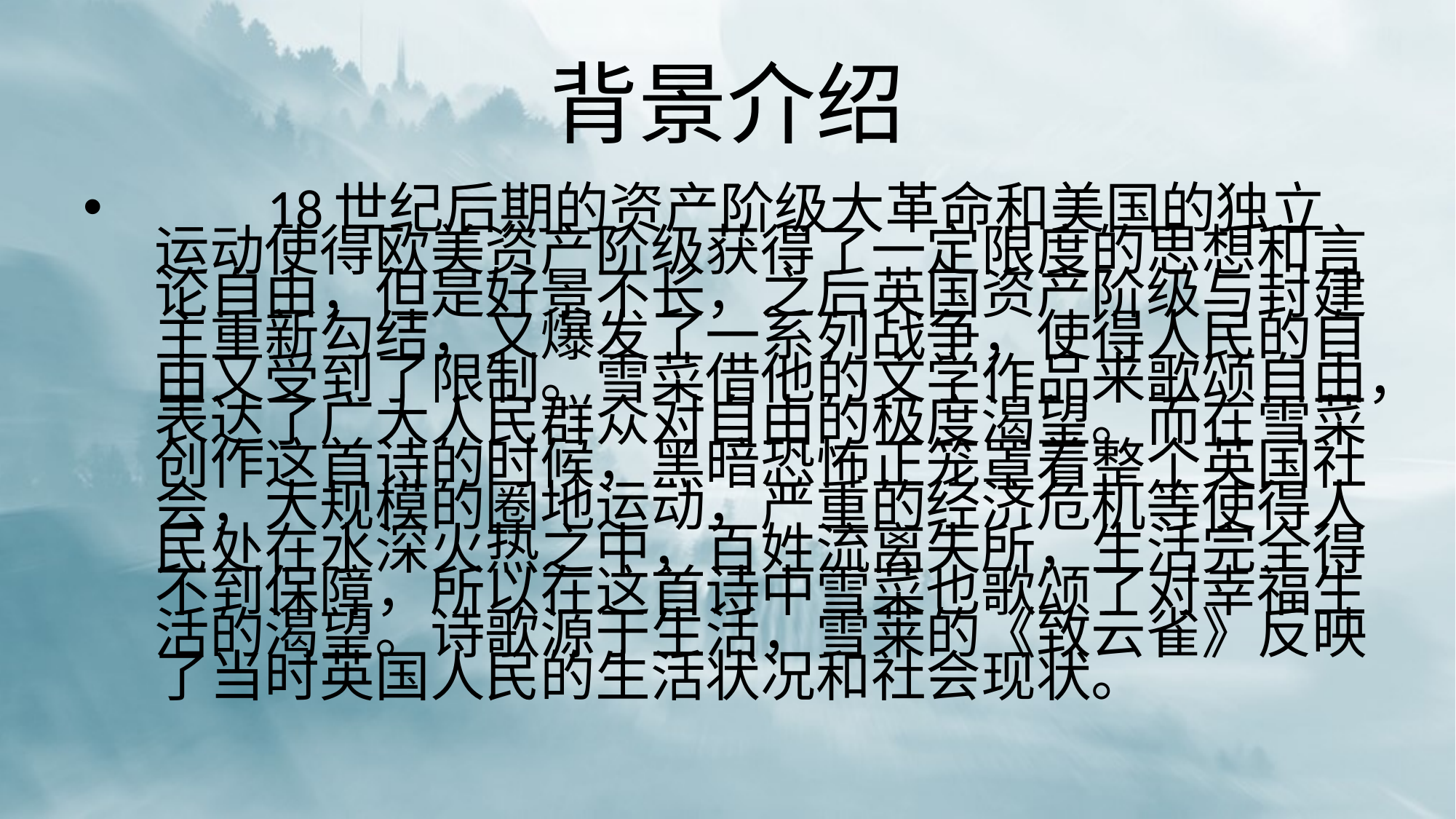

# 背景介绍
         18世纪后期的资产阶级大革命和美国的独立运动使得欧美资产阶级获得了一定限度的思想和言论自由，但是好景不长，之后英国资产阶级与封建主重新勾结，又爆发了一系列战争，使得人民的自由又受到了限制。雪菜借他的文学作品来歌颂自由，表达了广大人民群众对自由的极度渴望。而在雪菜创作这首诗的时候，黑暗恐怖正笼罩着整个英国社会，大规模的圈地运动，严重的经济危机等使得人民处在水深火热之中，百姓流离失所，生活完全得不到保障，所以在这首诗中雪菜也歌颂了对幸福生活的渴望。诗歌源于生活，雪莱的《致云雀》反映了当时英国人民的生活状况和社会现状。